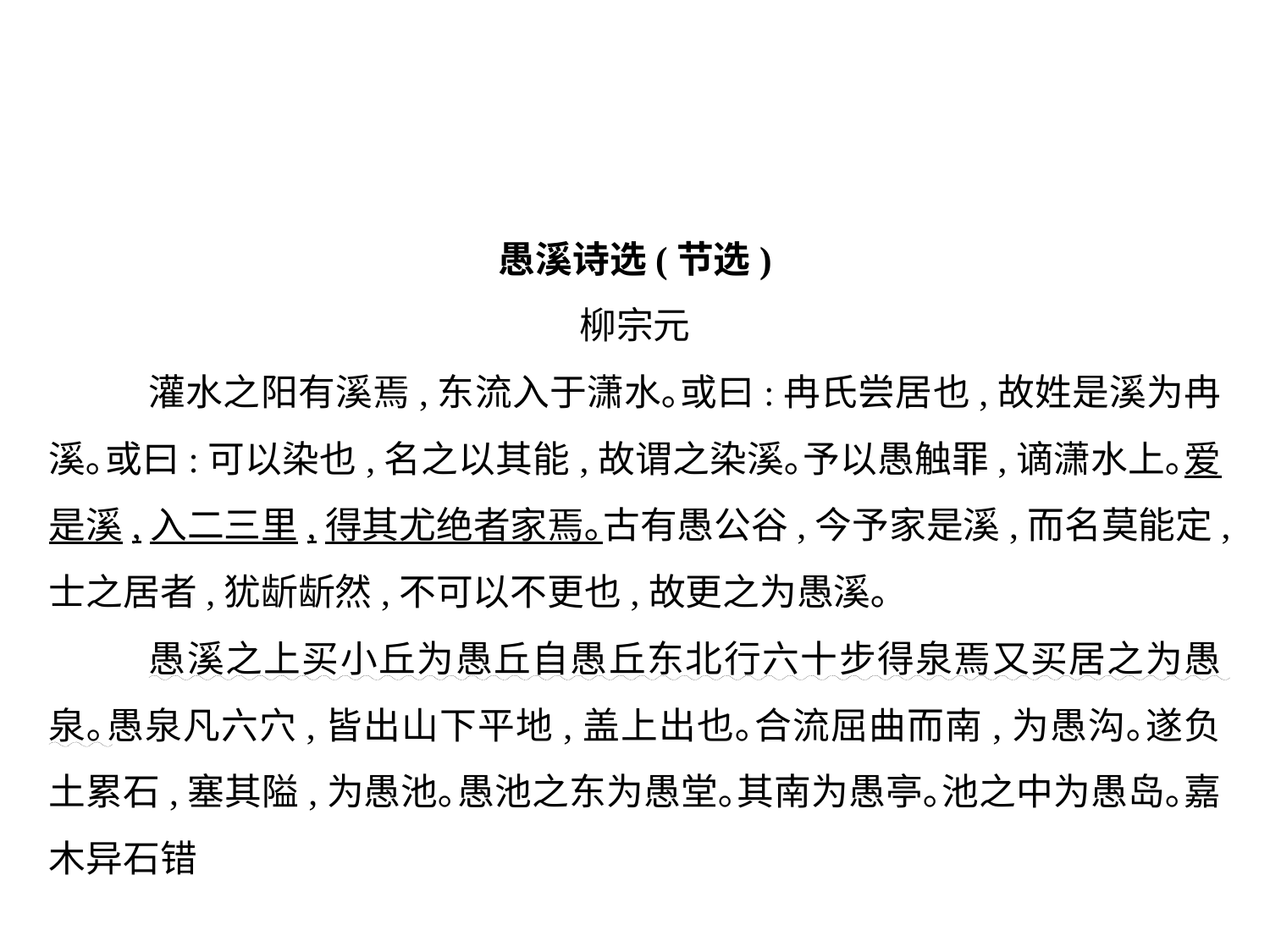

愚溪诗选(节选)
柳宗元
灌水之阳有溪焉,东流入于潇水｡或曰:冉氏尝居也,故姓是溪为冉溪｡或曰:可以染也,名之以其能,故谓之染溪｡予以愚触罪,谪潇水上｡爱是溪,入二三里,得其尤绝者家焉｡古有愚公谷,今予家是溪,而名莫能定,士之居者,犹龂龂然,不可以不更也,故更之为愚溪｡
愚溪之上买小丘为愚丘自愚丘东北行六十步得泉焉又买居之为愚泉｡愚泉凡六穴,皆出山下平地,盖上出也｡合流屈曲而南,为愚沟｡遂负土累石,塞其隘,为愚池｡愚池之东为愚堂｡其南为愚亭｡池之中为愚岛｡嘉木异石错